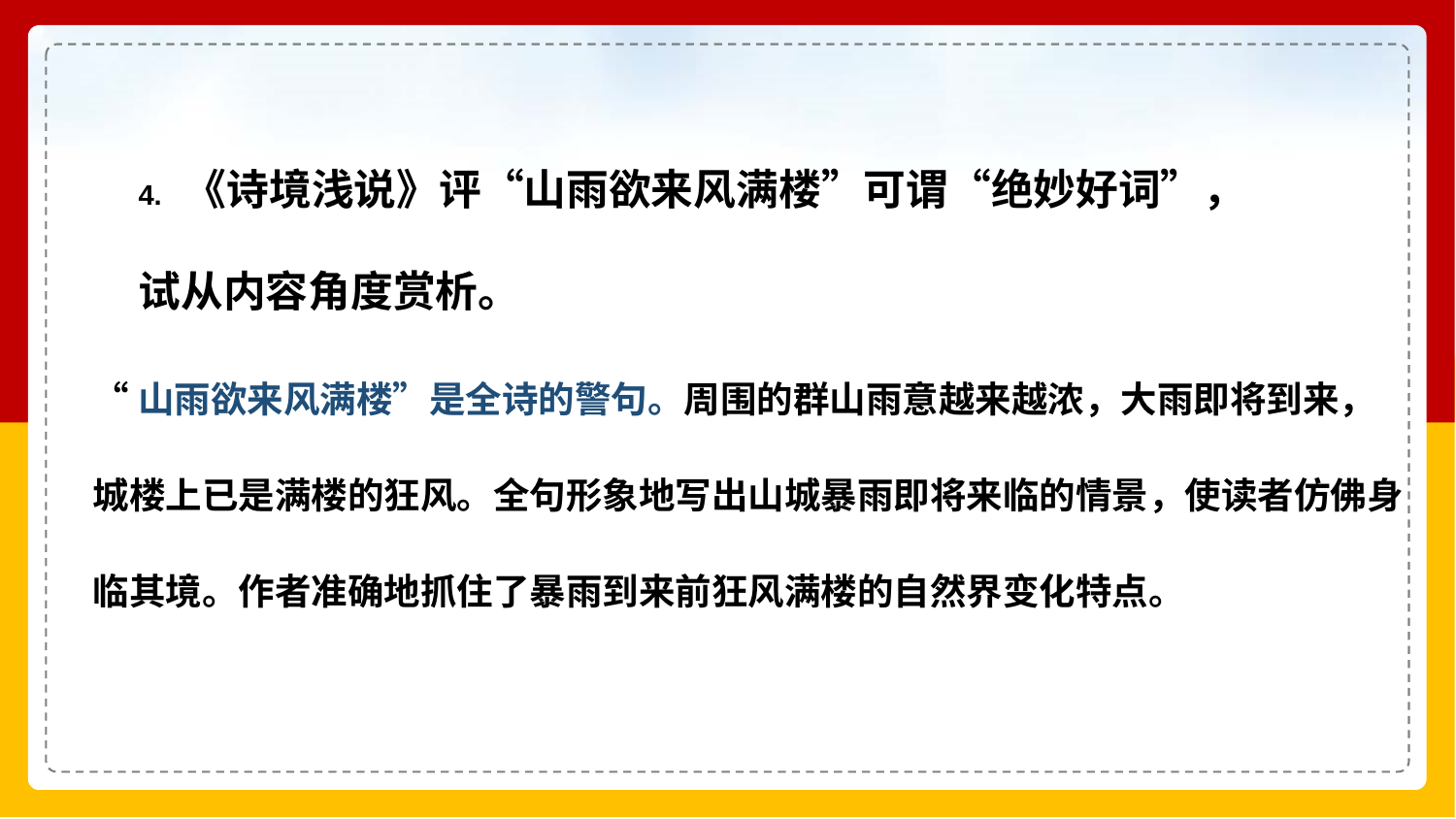

# 4. 《诗境浅说》评“山雨欲来风满楼”可谓“绝妙好词”，试从内容角度赏析。
“山雨欲来风满楼”是全诗的警句。周围的群山雨意越来越浓，大雨即将到来，城楼上已是满楼的狂风。全句形象地写出山城暴雨即将来临的情景，使读者仿佛身临其境。作者准确地抓住了暴雨到来前狂风满楼的自然界变化特点。